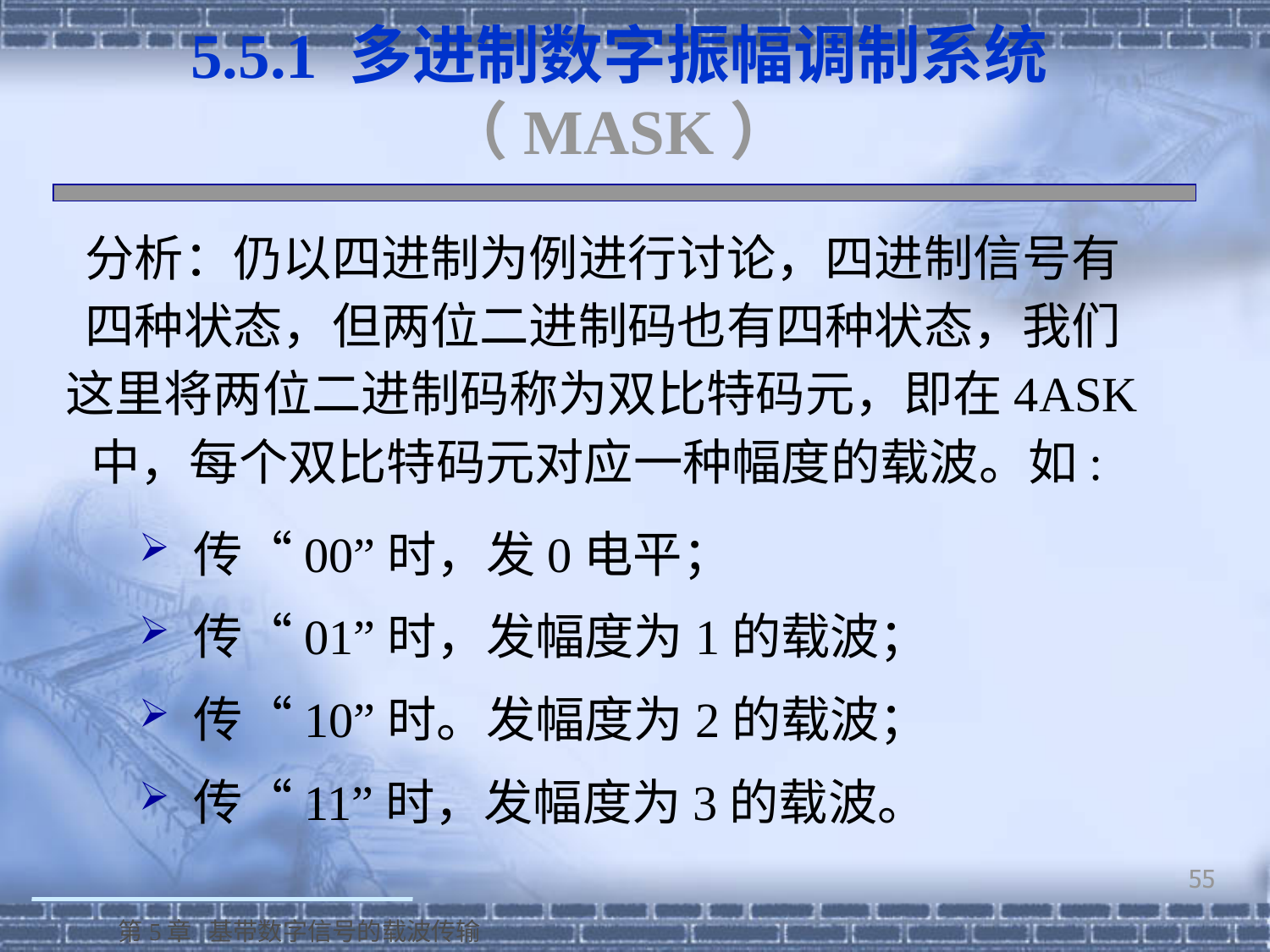

5.5.1 多进制数字振幅调制系统（MASK）
分析：仍以四进制为例进行讨论，四进制信号有四种状态，但两位二进制码也有四种状态，我们这里将两位二进制码称为双比特码元，即在4ASK中，每个双比特码元对应一种幅度的载波。如:
 传“00”时，发0电平；
 传“01”时，发幅度为1的载波；
 传“10”时。发幅度为2的载波；
 传“11”时，发幅度为3的载波。
55